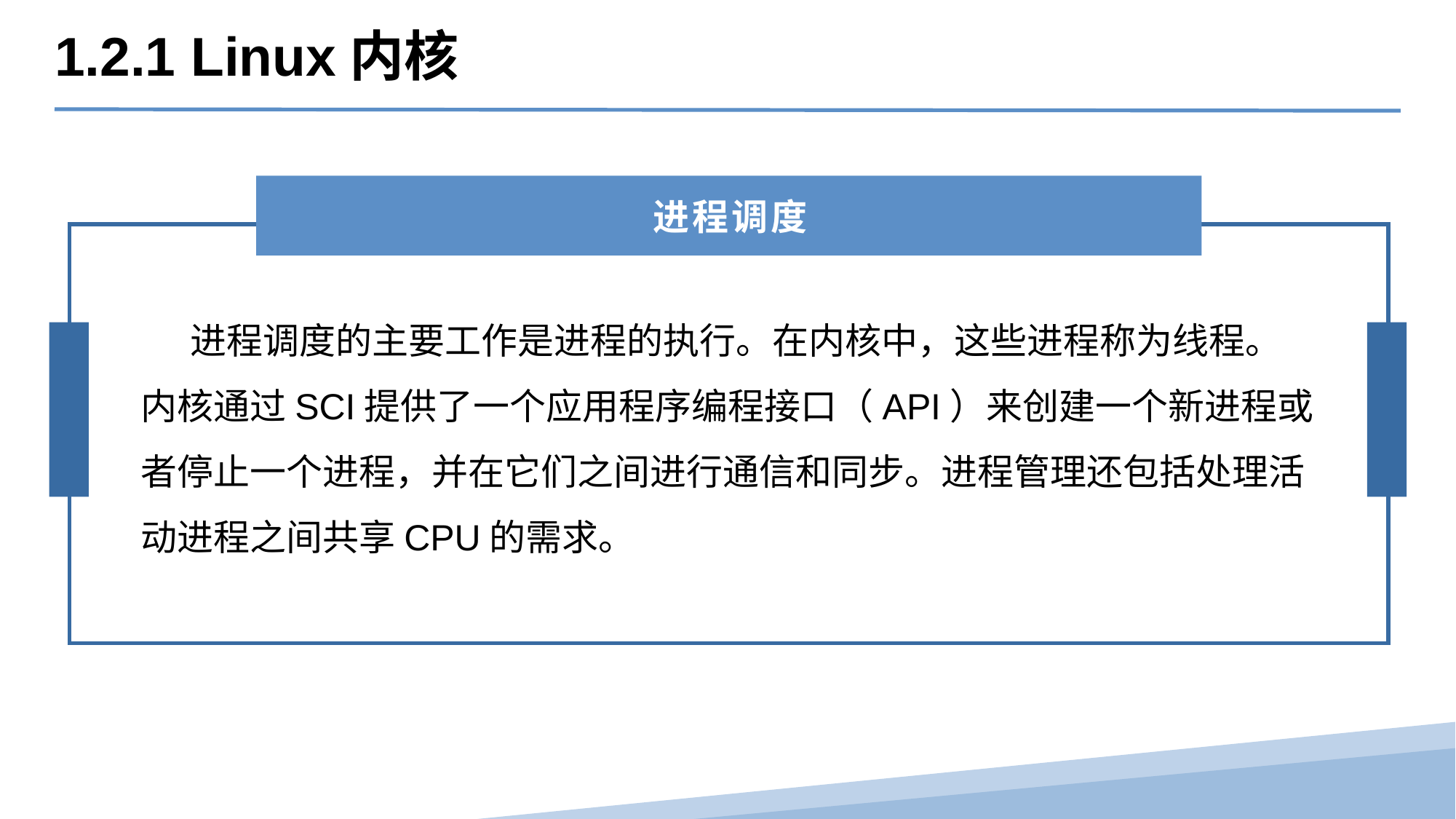

1.2.1 Linux内核
进程调度

     进程调度的主要工作是进程的执行。在内核中，这些进程称为线程。内核通过SCI提供了一个应用程序编程接口（API）来创建一个新进程或者停止一个进程，并在它们之间进行通信和同步。进程管理还包括处理活动进程之间共享CPU的需求。